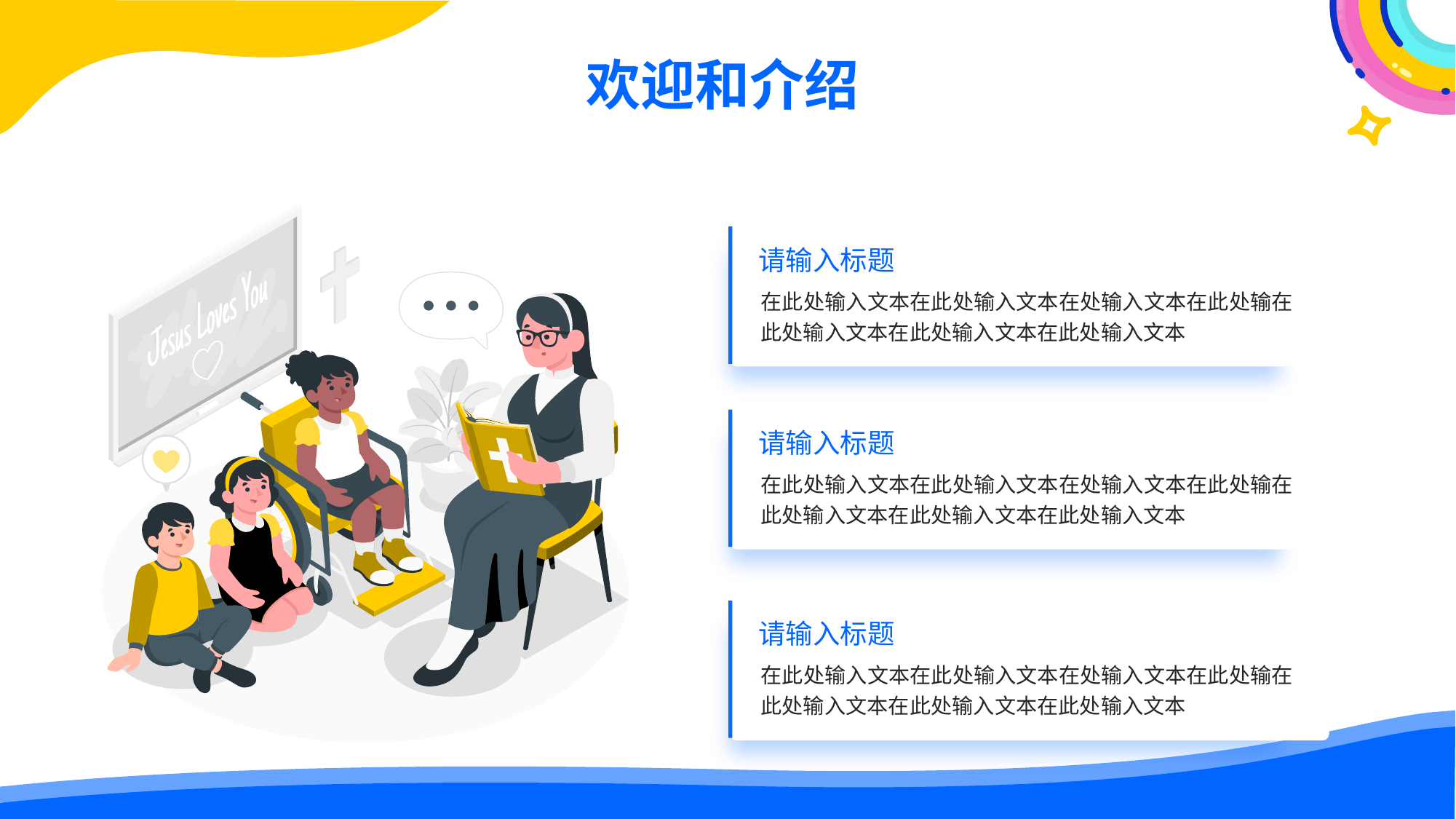

欢迎和介绍

请输入标题
     在此处输入文本在此处输入文本在处输入文本在此处输在
    此处输入文本在此处输入文本在此处输入文本

请输入标题
     在此处输入文本在此处输入文本在处输入文本在此处输在
    此处输入文本在此处输入文本在此处输入文本

请输入标题
     在此处输入文本在此处输入文本在处输入文本在此处输在
    此处输入文本在此处输入文本在此处输入文本